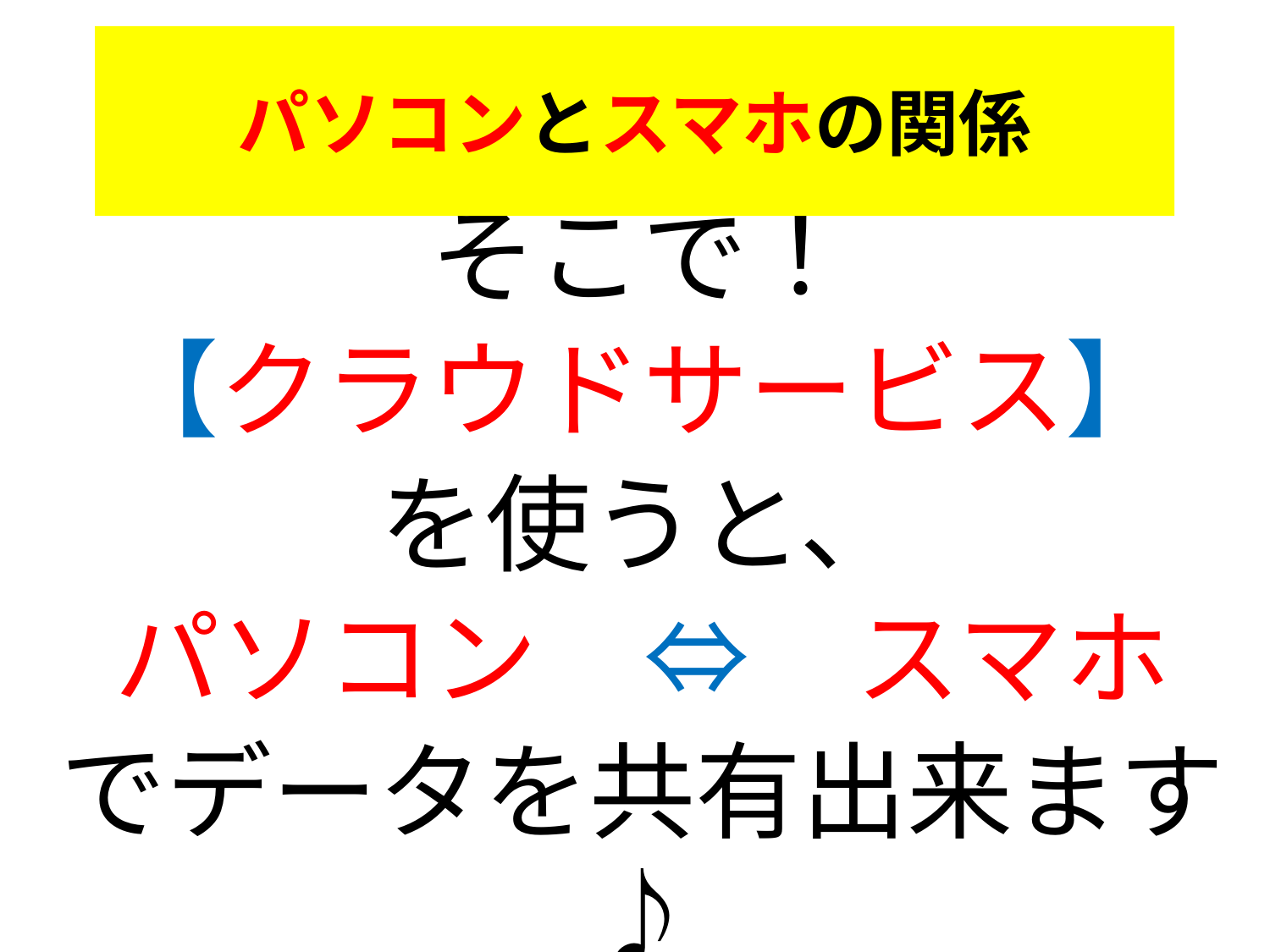

パソコンとスマホの関係
そこで！
【クラウドサービス】
を使うと、
パソコン　⇔　スマホ
でデータを共有出来ます♪